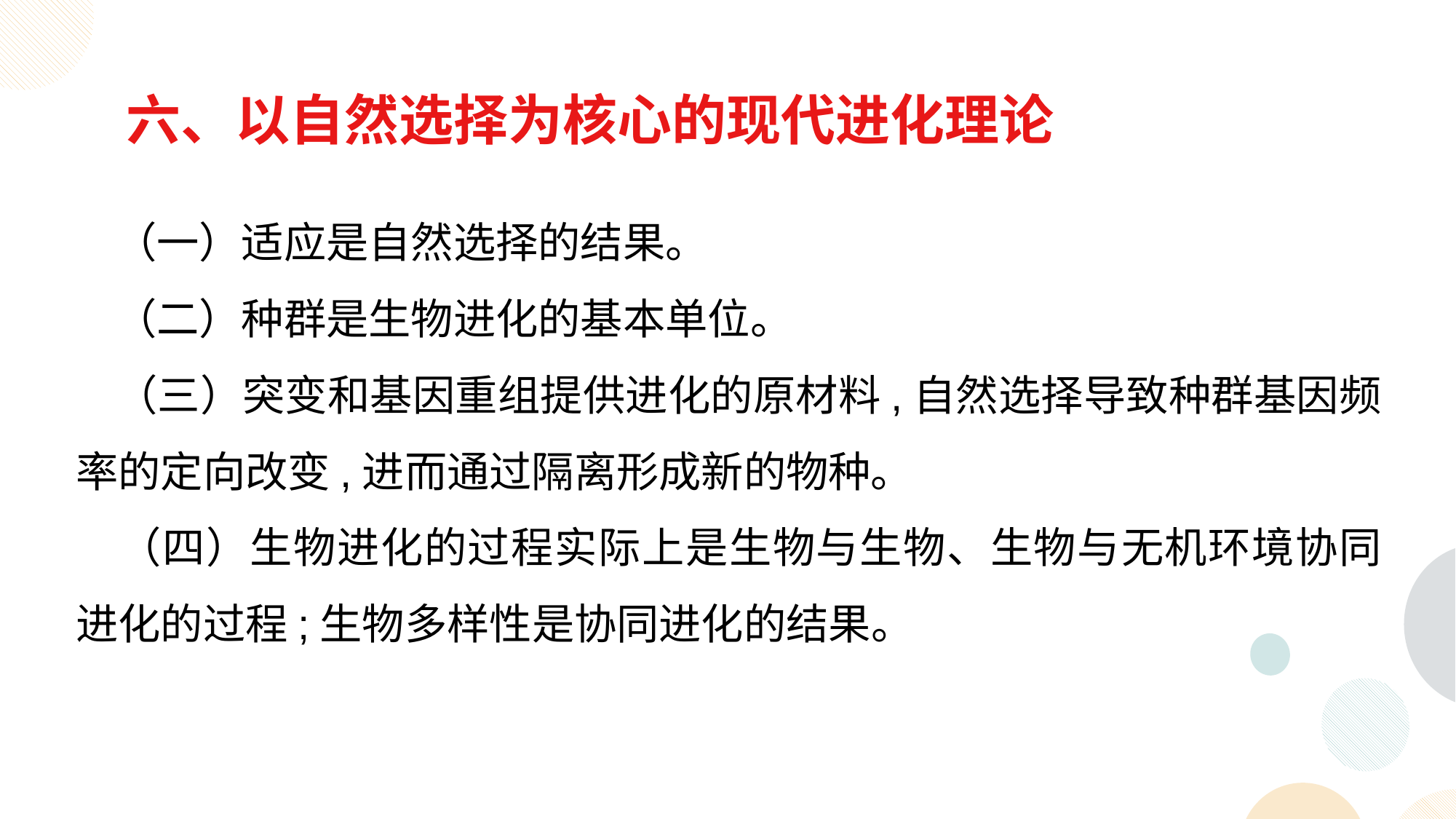

六、以自然选择为核心的现代进化理论
   （一）适应是自然选择的结果。
   （二）种群是生物进化的基本单位。
   （三）突变和基因重组提供进化的原材料,自然选择导致种群基因频率的定向改变,进而通过隔离形成新的物种。
   （四）生物进化的过程实际上是生物与生物、生物与无机环境协同进化的过程;生物多样性是协同进化的结果。